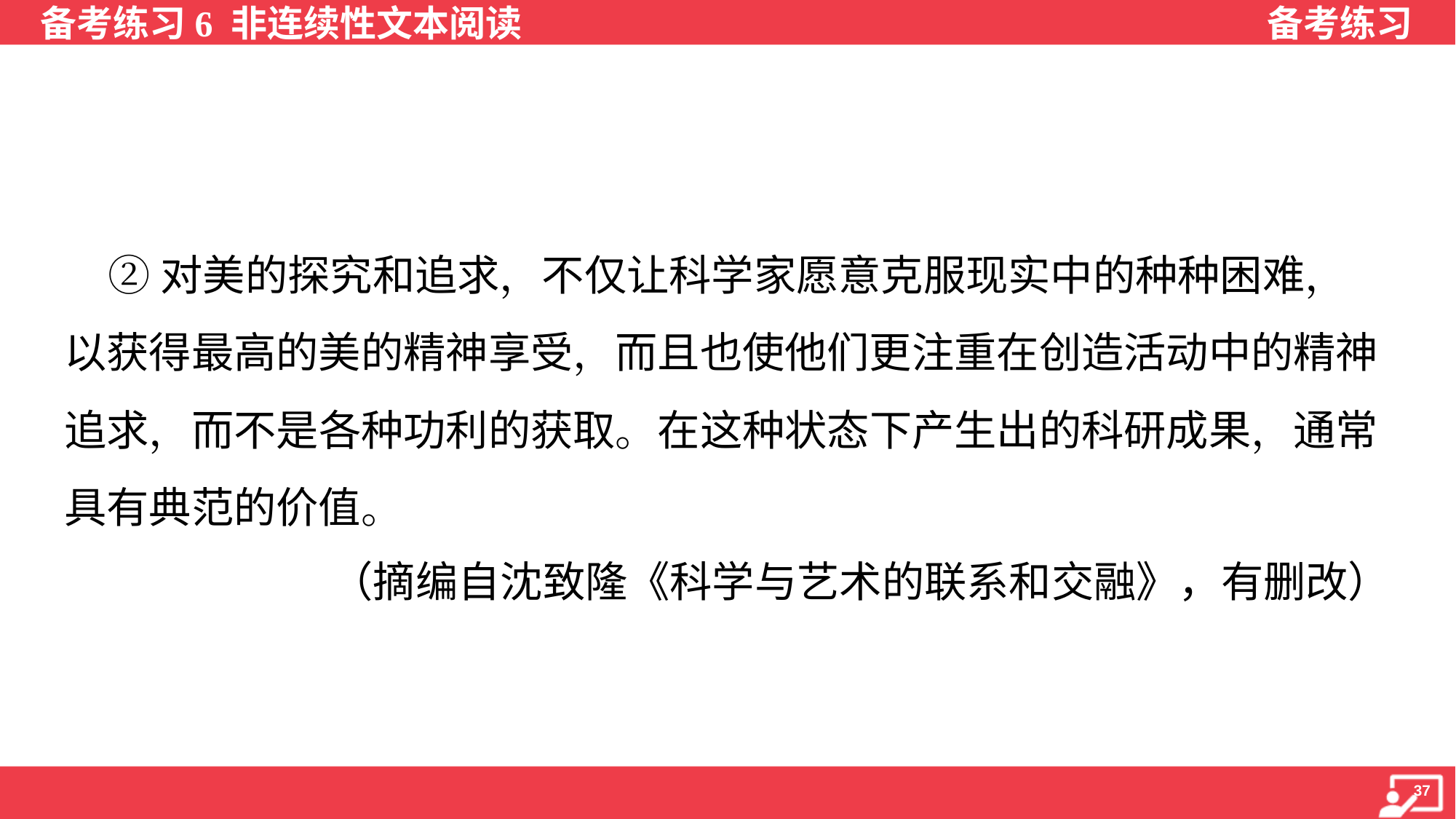

②对美的探究和追求，不仅让科学家愿意克服现实中的种种困难，
以获得最高的美的精神享受，而且也使他们更注重在创造活动中的精神
追求，而不是各种功利的获取。在这种状态下产生出的科研成果，通常
具有典范的价值。
    （摘编自沈致隆《科学与艺术的联系和交融》，有删改）